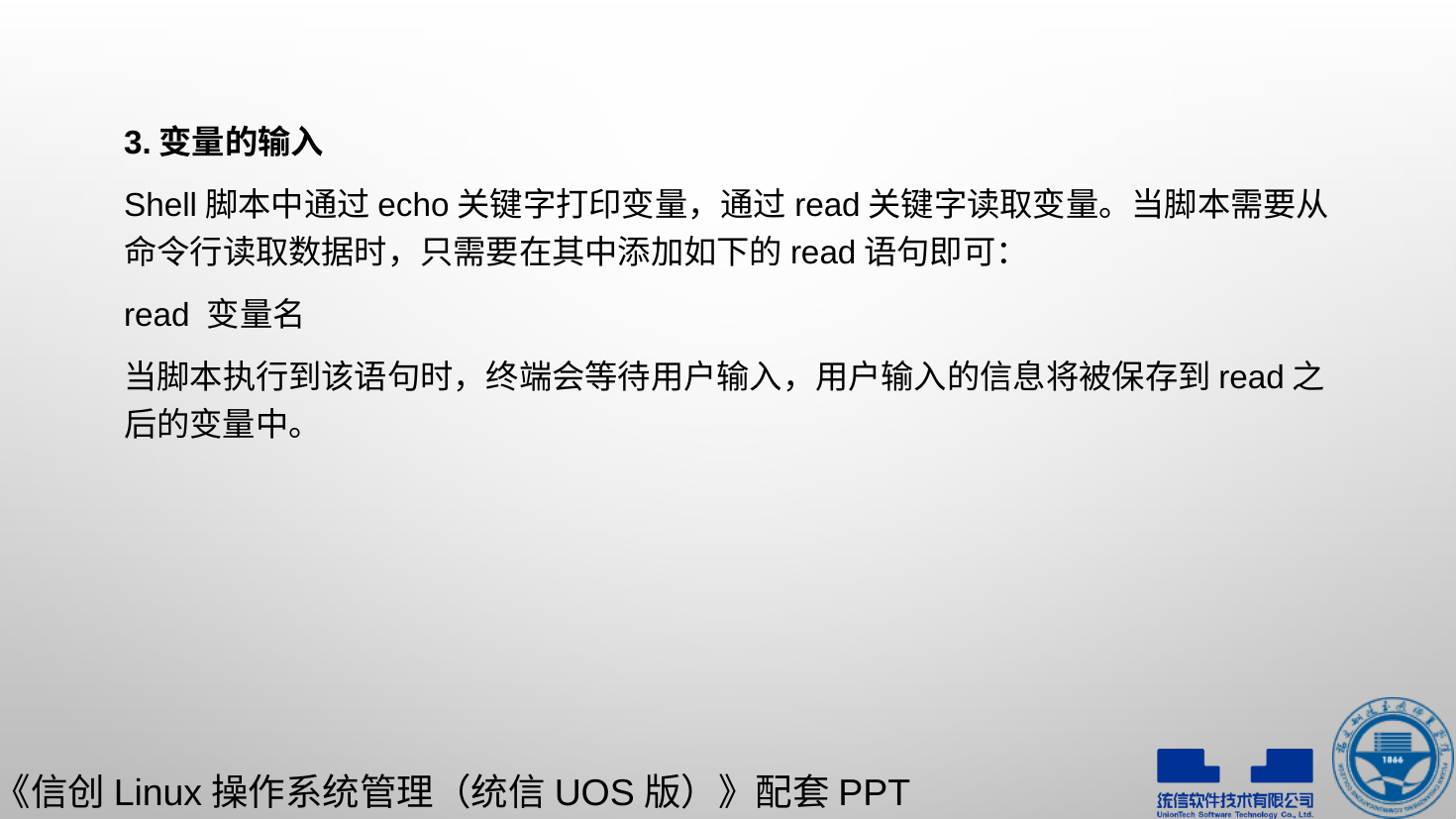

3.变量的输入
Shell脚本中通过echo关键字打印变量，通过read关键字读取变量。当脚本需要从命令行读取数据时，只需要在其中添加如下的read语句即可：
read 变量名
当脚本执行到该语句时，终端会等待用户输入，用户输入的信息将被保存到read之后的变量中。